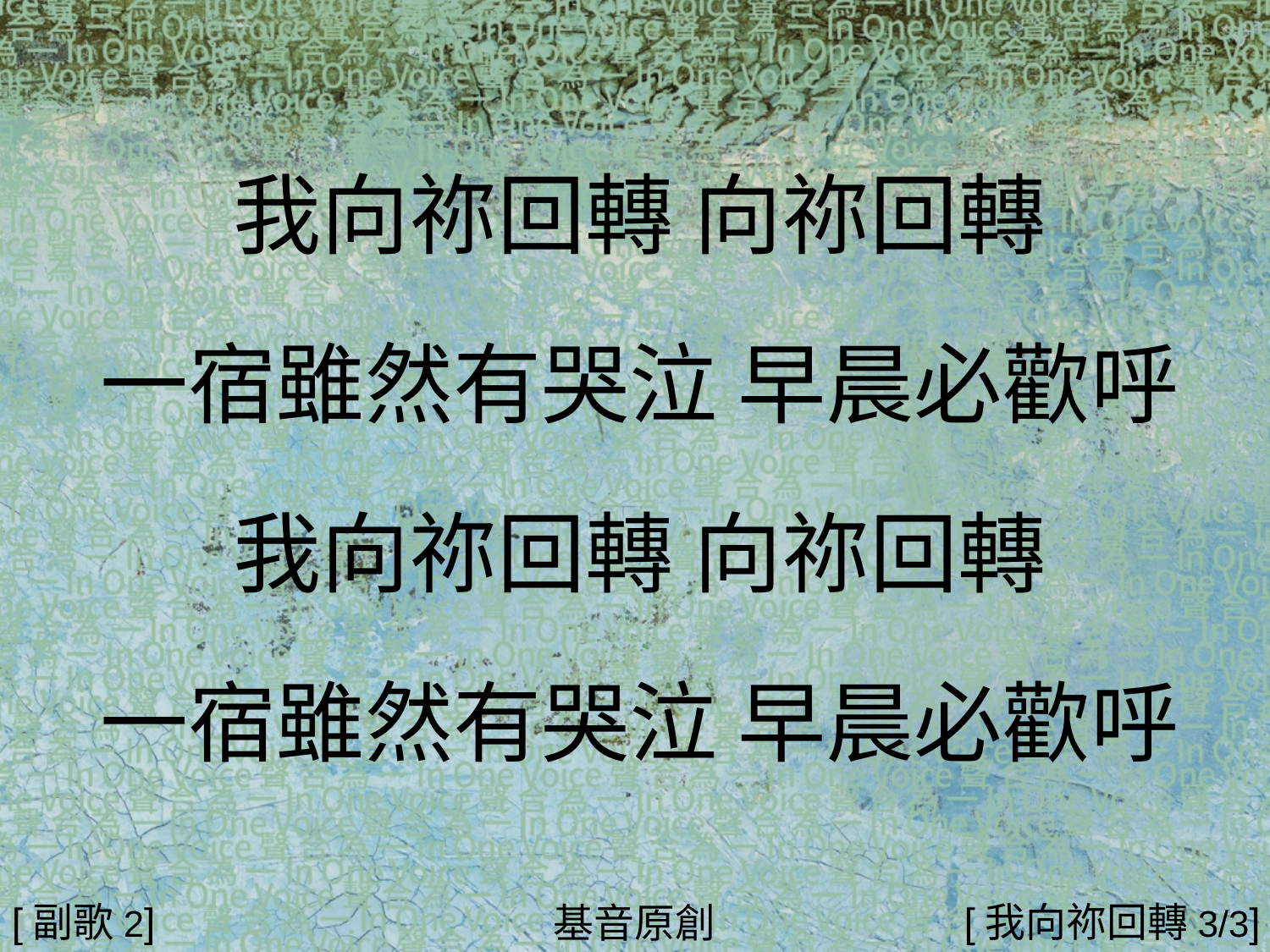

我向祢回轉 向祢回轉

一宿雖然有哭泣 早晨必歡呼

我向祢回轉 向祢回轉

一宿雖然有哭泣 早晨必歡呼
#

[副歌2]
[我向祢回轉3/3]
基音原創